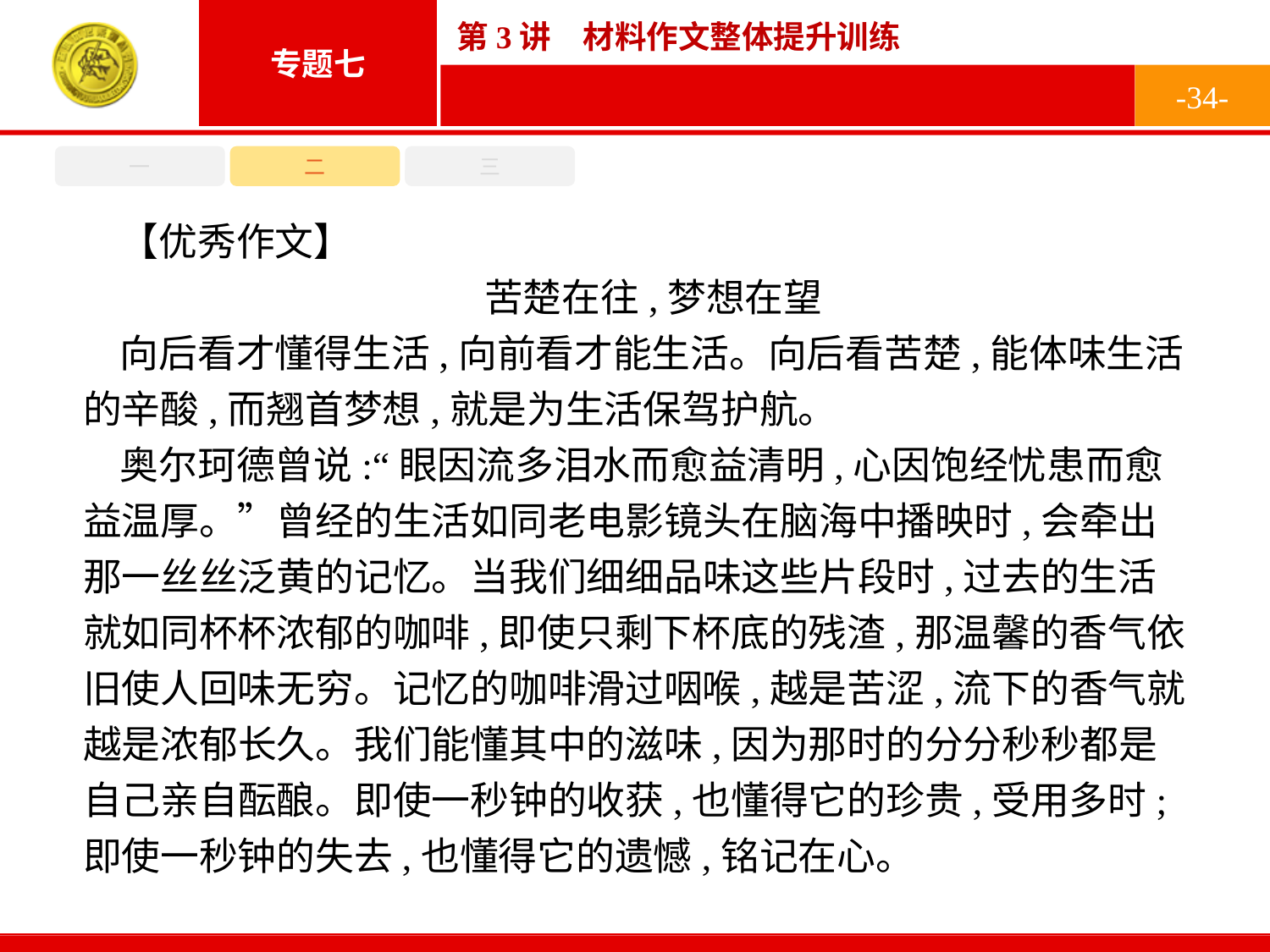

-34-
一
二
三
【优秀作文】
苦楚在往,梦想在望
向后看才懂得生活,向前看才能生活。向后看苦楚,能体味生活的辛酸,而翘首梦想,就是为生活保驾护航。
奥尔珂德曾说:“眼因流多泪水而愈益清明,心因饱经忧患而愈益温厚。”曾经的生活如同老电影镜头在脑海中播映时,会牵出那一丝丝泛黄的记忆。当我们细细品味这些片段时,过去的生活就如同杯杯浓郁的咖啡,即使只剩下杯底的残渣,那温馨的香气依旧使人回味无穷。记忆的咖啡滑过咽喉,越是苦涩,流下的香气就越是浓郁长久。我们能懂其中的滋味,因为那时的分分秒秒都是自己亲自酝酿。即使一秒钟的收获,也懂得它的珍贵,受用多时;即使一秒钟的失去,也懂得它的遗憾,铭记在心。